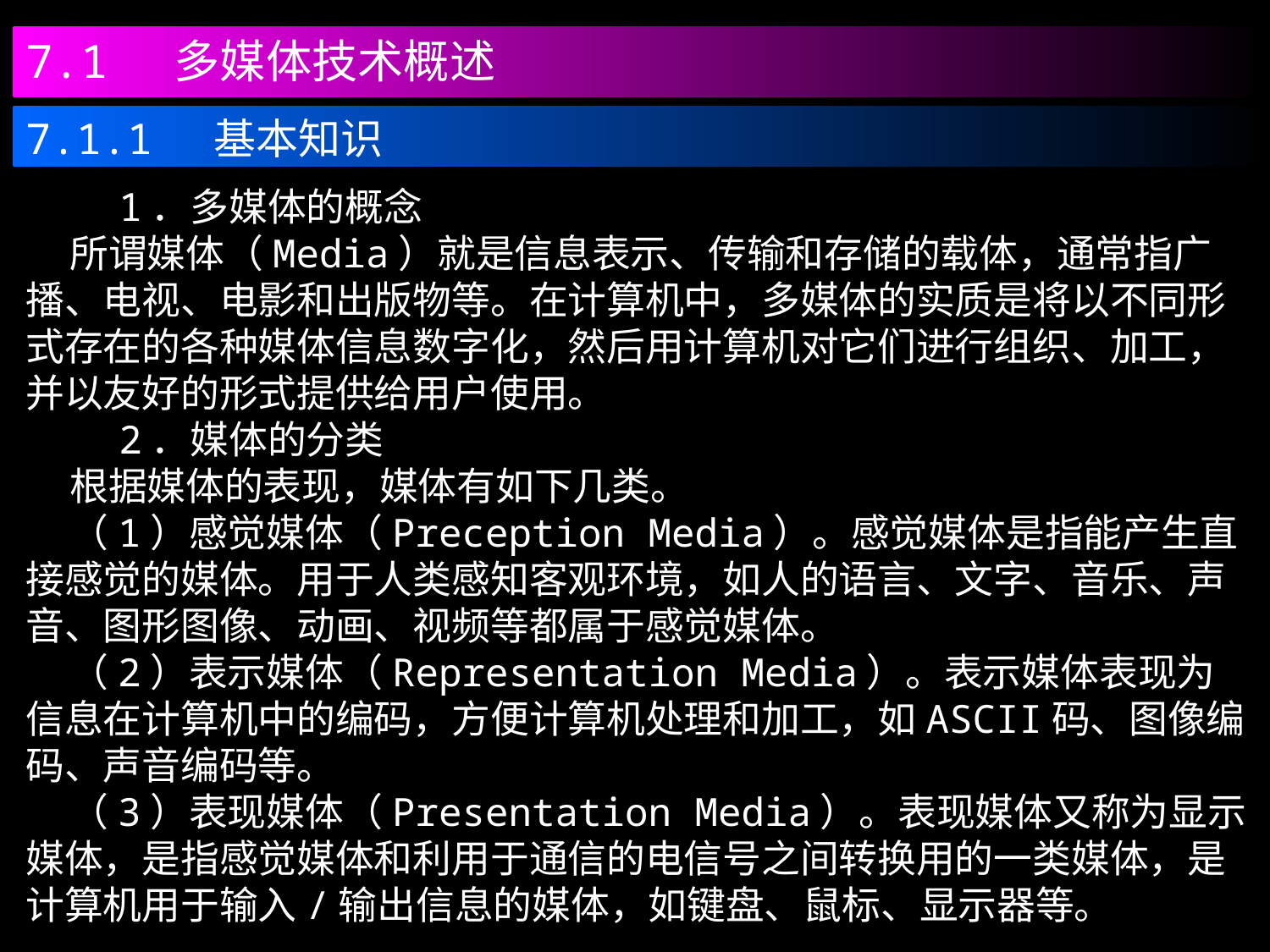

7.1  多媒体技术概述
7.1.1  基本知识
    1．多媒体的概念
    所谓媒体（Media）就是信息表示、传输和存储的载体，通常指广播、电视、电影和出版物等。在计算机中，多媒体的实质是将以不同形式存在的各种媒体信息数字化，然后用计算机对它们进行组织、加工，并以友好的形式提供给用户使用。
    2．媒体的分类
    根据媒体的表现，媒体有如下几类。
    （1）感觉媒体（Preception Media）。感觉媒体是指能产生直接感觉的媒体。用于人类感知客观环境，如人的语言、文字、音乐、声音、图形图像、动画、视频等都属于感觉媒体。
    （2）表示媒体（Representation Media）。表示媒体表现为信息在计算机中的编码，方便计算机处理和加工，如ASCII码、图像编码、声音编码等。
    （3）表现媒体（Presentation Media）。表现媒体又称为显示媒体，是指感觉媒体和利用于通信的电信号之间转换用的一类媒体，是计算机用于输入/输出信息的媒体，如键盘、鼠标、显示器等。